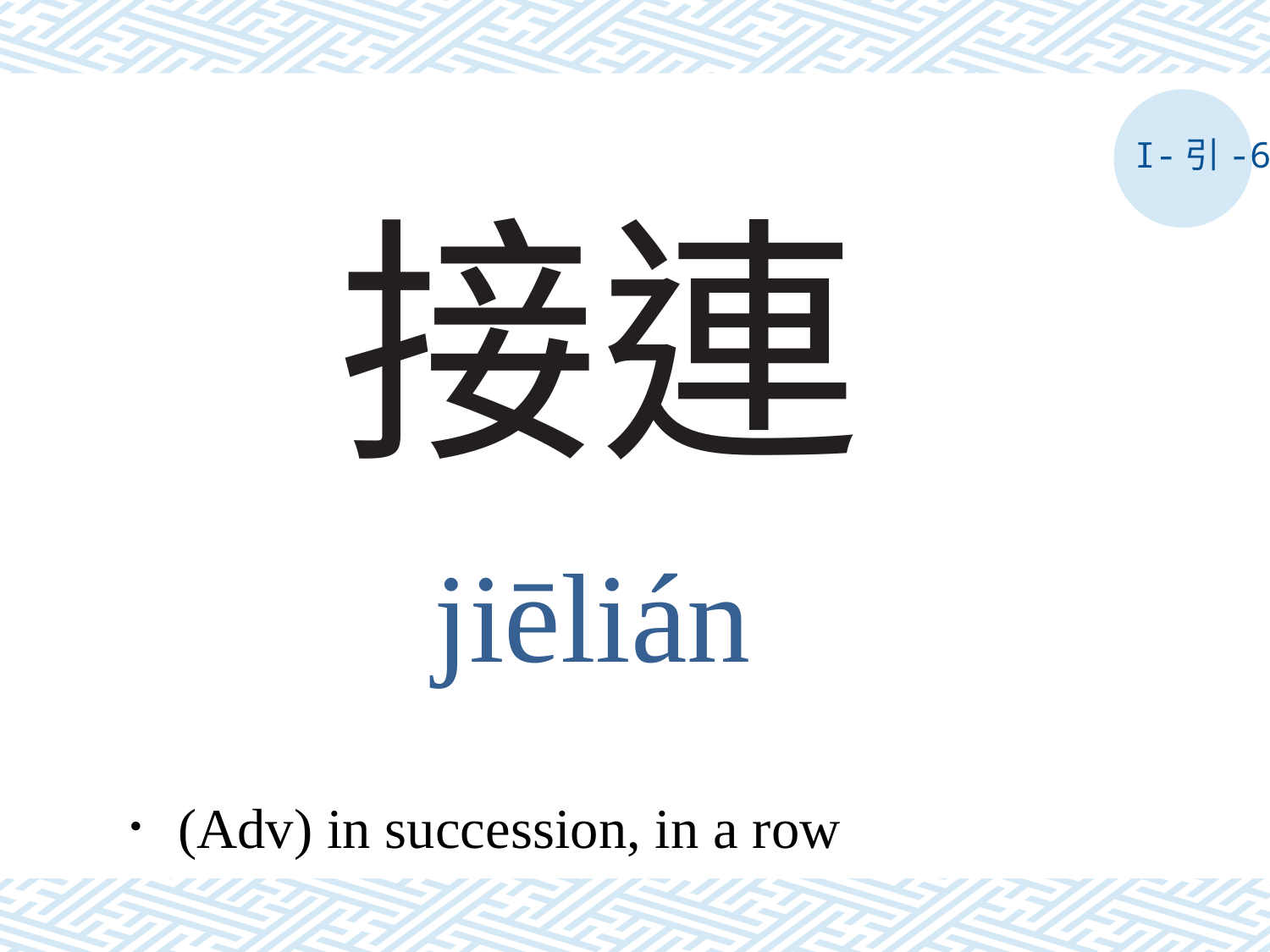

I-引-6

# 接連
jiēlián
．(Adv) in succession, in a row